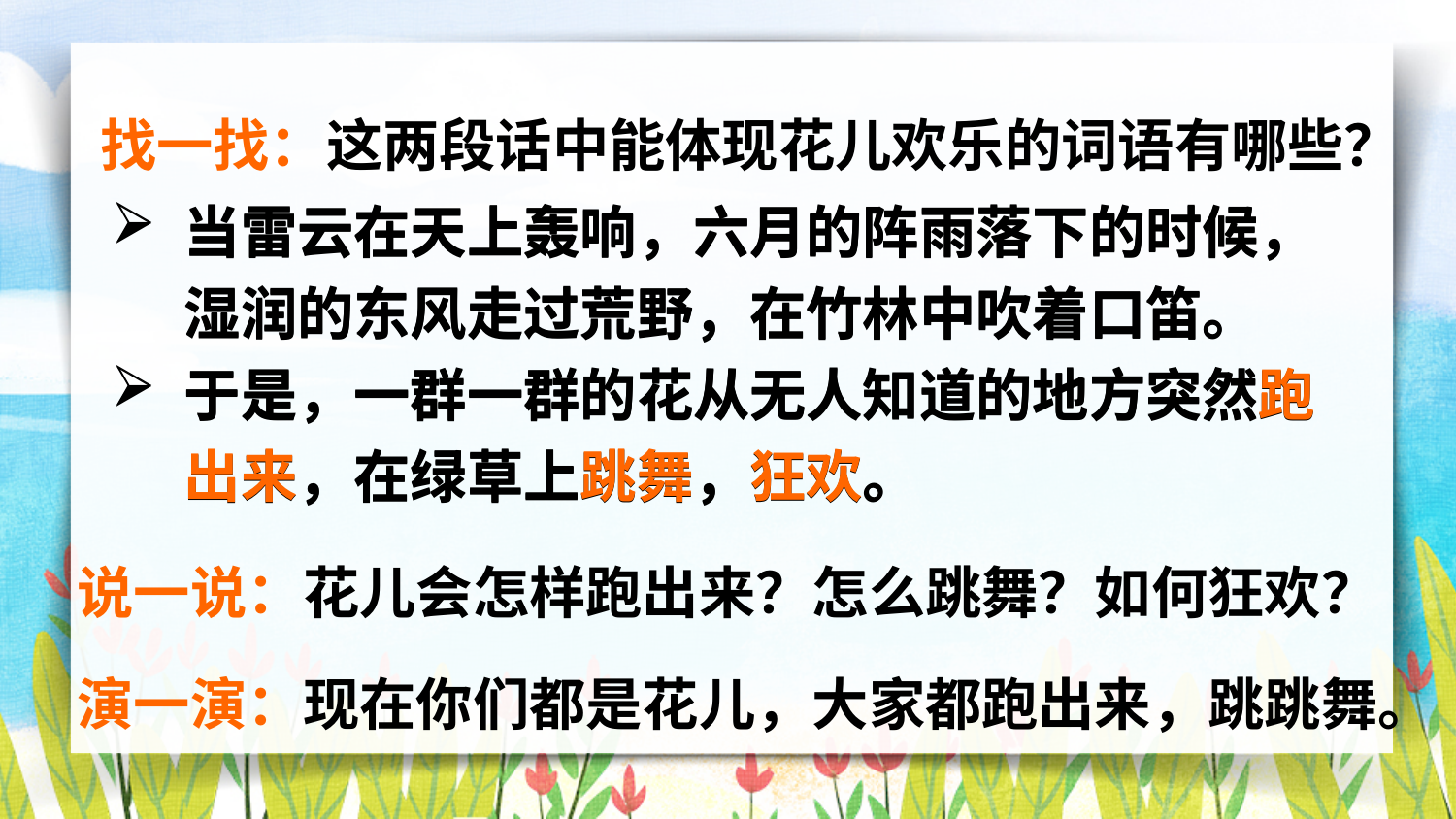

找一找：这两段话中能体现花儿欢乐的词语有哪些？
当雷云在天上轰响，六月的阵雨落下的时候，湿润的东风走过荒野，在竹林中吹着口笛。
于是，一群一群的花从无人知道的地方突然跑出来，在绿草上跳舞，狂欢。
当雷云在天上轰响，六月的阵雨落下的时候，湿润的东风走过荒野，在竹林中吹着口笛。
于是，一群一群的花从无人知道的地方突然跑出来，在绿草上跳舞，狂欢。
说一说：花儿会怎样跑出来？怎么跳舞？如何狂欢？
演一演：现在你们都是花儿，大家都跑出来，跳跳舞。